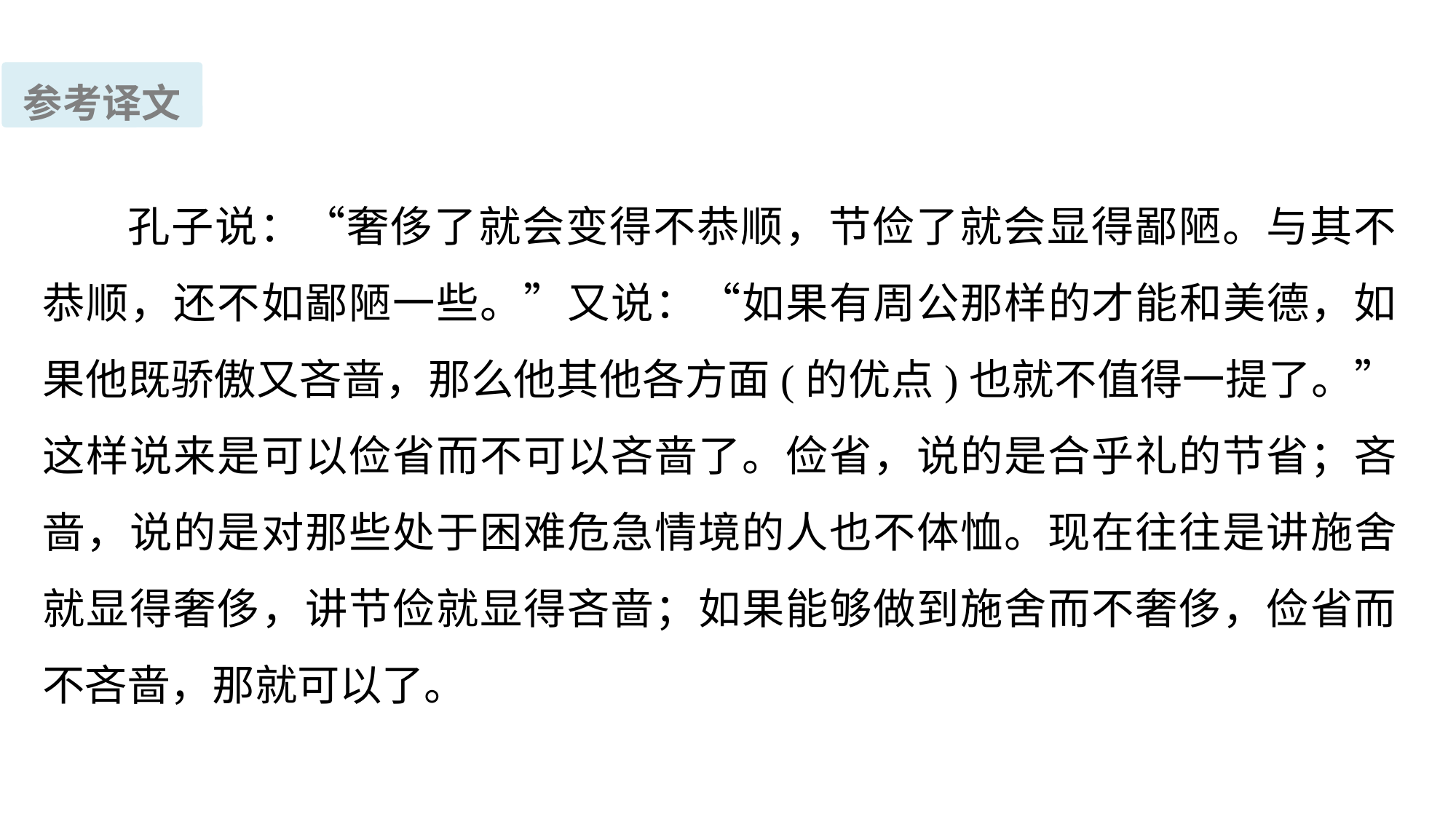

参考译文
孔子说：“奢侈了就会变得不恭顺，节俭了就会显得鄙陋。与其不恭顺，还不如鄙陋一些。”又说：“如果有周公那样的才能和美德，如果他既骄傲又吝啬，那么他其他各方面(的优点)也就不值得一提了。”这样说来是可以俭省而不可以吝啬了。俭省，说的是合乎礼的节省；吝啬，说的是对那些处于困难危急情境的人也不体恤。现在往往是讲施舍就显得奢侈，讲节俭就显得吝啬；如果能够做到施舍而不奢侈，俭省而不吝啬，那就可以了。